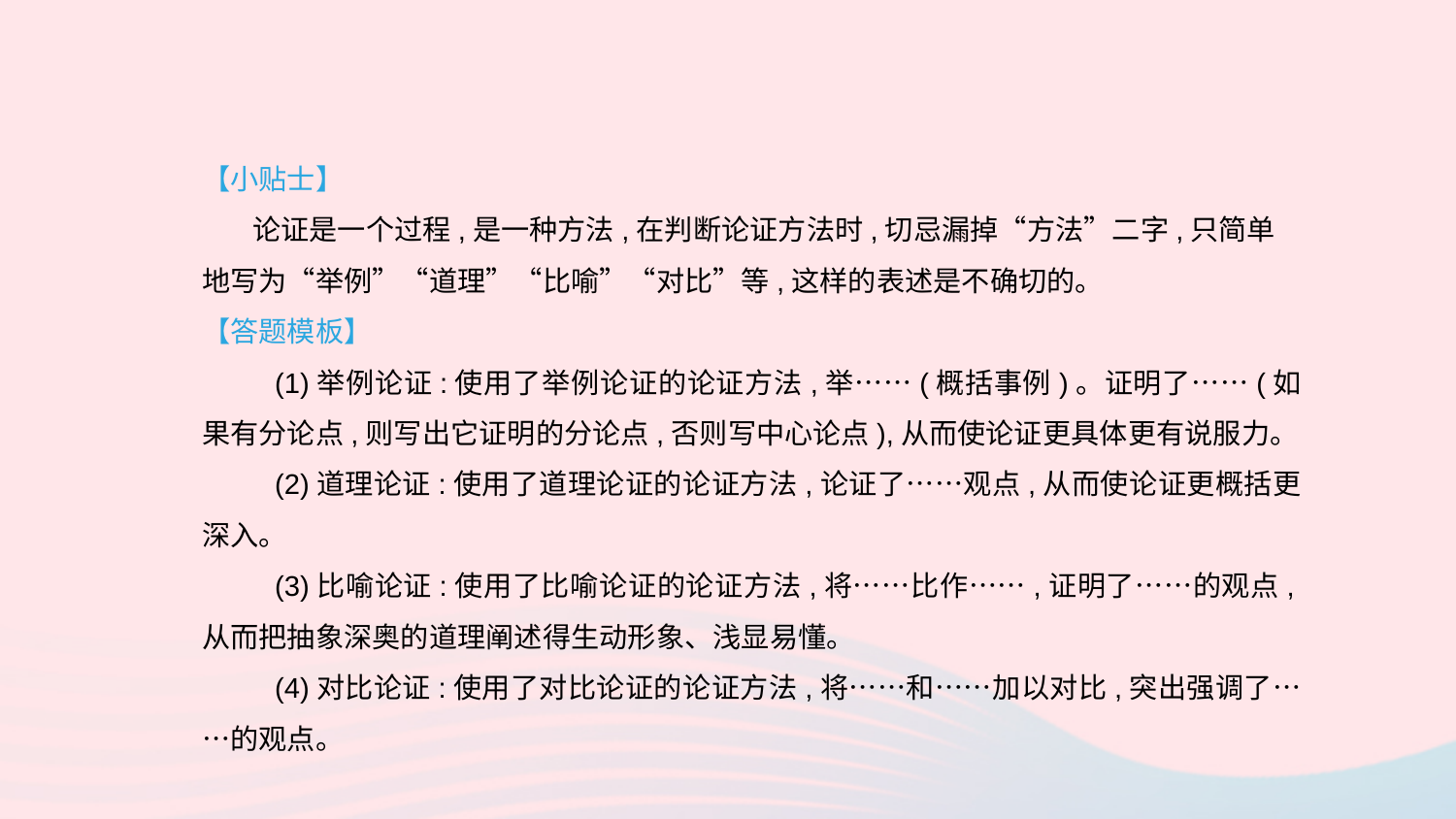

【小贴士】
        论证是一个过程,是一种方法,在判断论证方法时,切忌漏掉“方法”二字,只简单地写为“举例”“道理”“比喻”“对比”等,这样的表述是不确切的。
【答题模板】
(1)举例论证:使用了举例论证的论证方法,举……(概括事例)。证明了……(如果有分论点,则写出它证明的分论点,否则写中心论点),从而使论证更具体更有说服力。
(2)道理论证:使用了道理论证的论证方法,论证了……观点,从而使论证更概括更深入。
(3)比喻论证:使用了比喻论证的论证方法,将……比作……,证明了……的观点,从而把抽象深奥的道理阐述得生动形象、浅显易懂。
(4)对比论证:使用了对比论证的论证方法,将……和……加以对比,突出强调了……的观点。